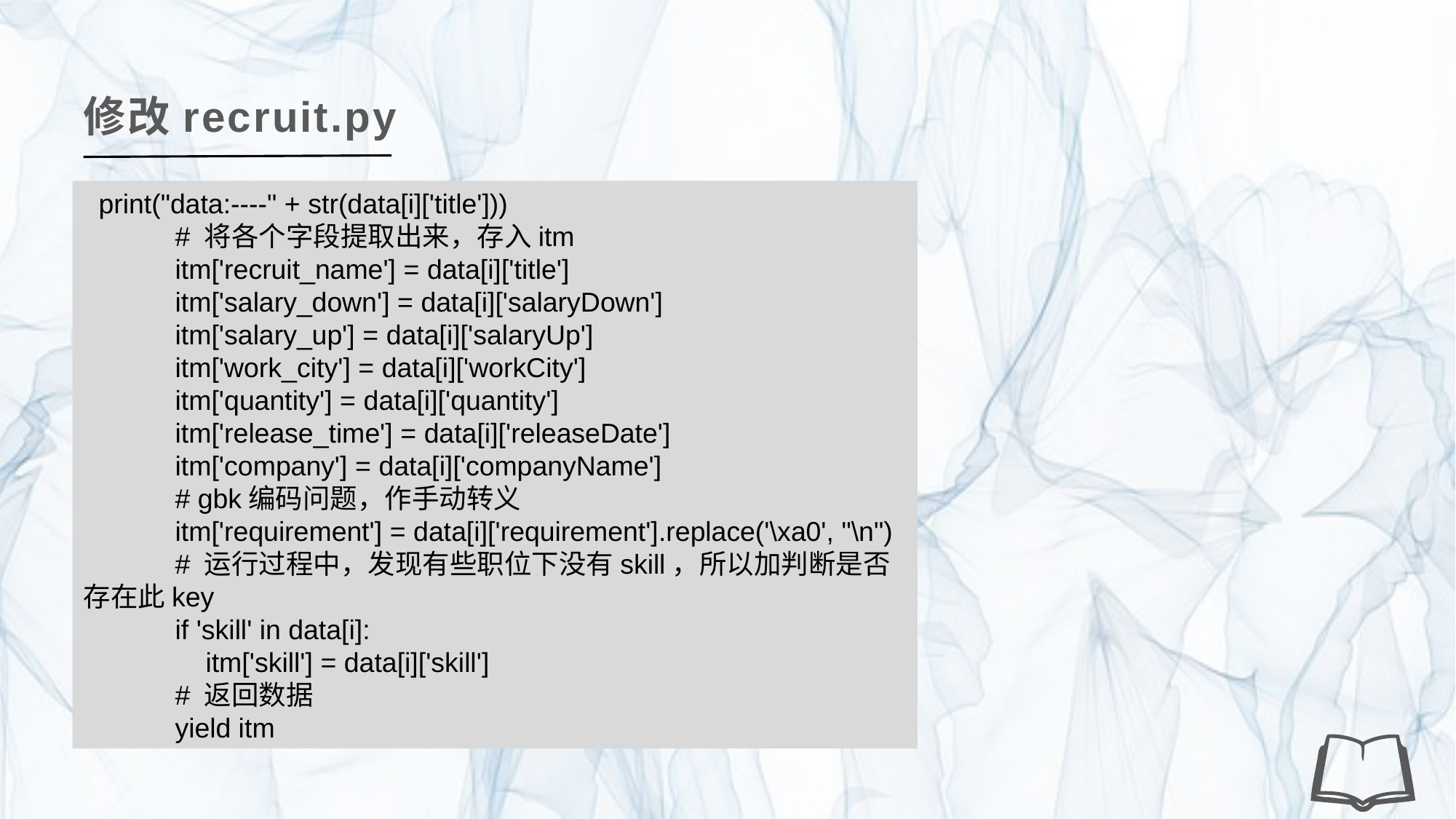

修改recruit.py
  print("data:----" + str(data[i]['title']))
            # 将各个字段提取出来，存入itm
            itm['recruit_name'] = data[i]['title']
            itm['salary_down'] = data[i]['salaryDown']
            itm['salary_up'] = data[i]['salaryUp']
            itm['work_city'] = data[i]['workCity']
            itm['quantity'] = data[i]['quantity']
            itm['release_time'] = data[i]['releaseDate']
            itm['company'] = data[i]['companyName']
            # gbk编码问题，作手动转义
            itm['requirement'] = data[i]['requirement'].replace('\xa0', "\n")
            # 运行过程中，发现有些职位下没有skill，所以加判断是否存在此key
            if 'skill' in data[i]:
                itm['skill'] = data[i]['skill']
            # 返回数据
            yield itm

18